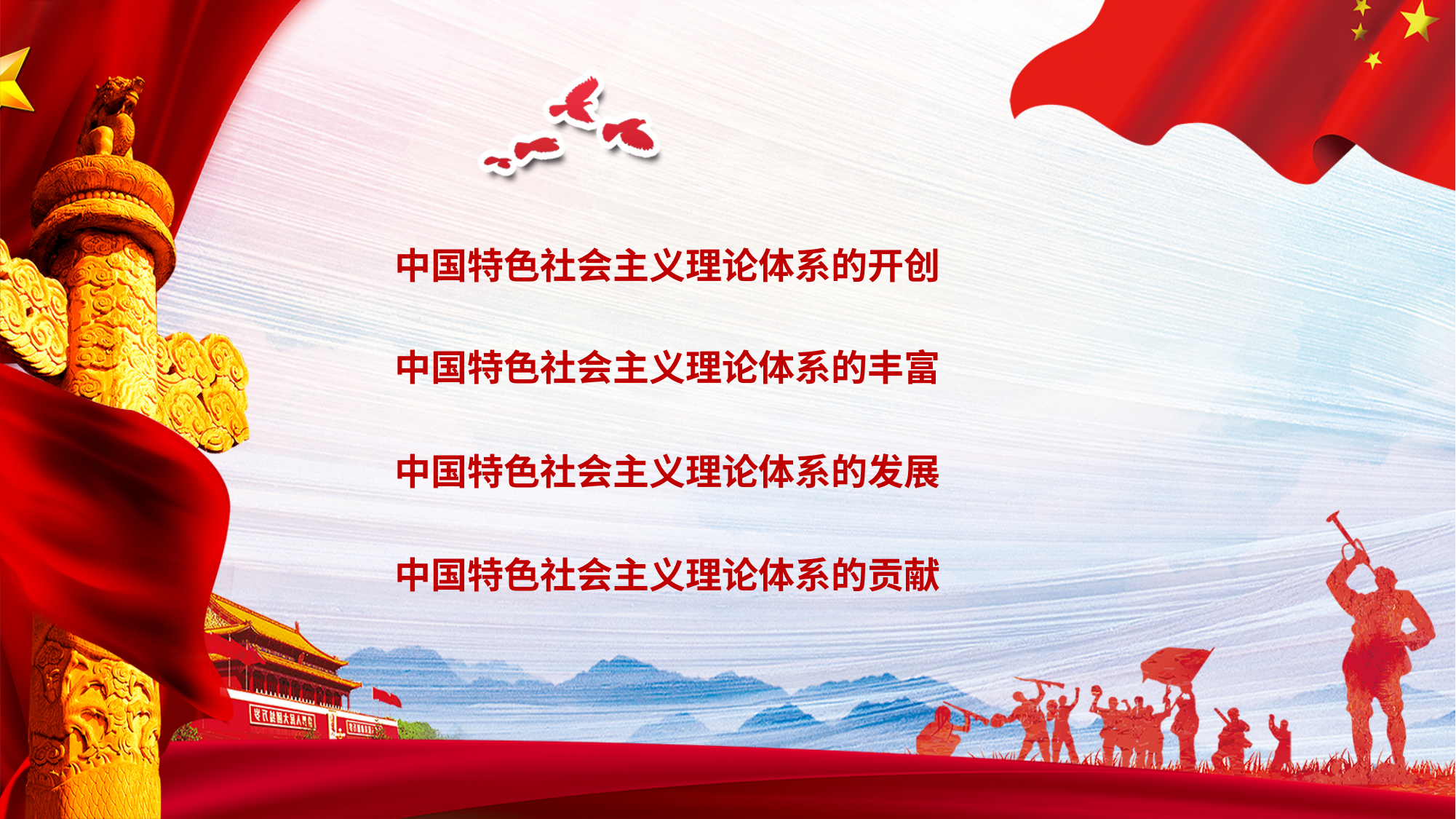

中国特色社会主义理论体系的开创
中国特色社会主义理论体系的丰富
中国特色社会主义理论体系的发展

中国特色社会主义理论体系的贡献